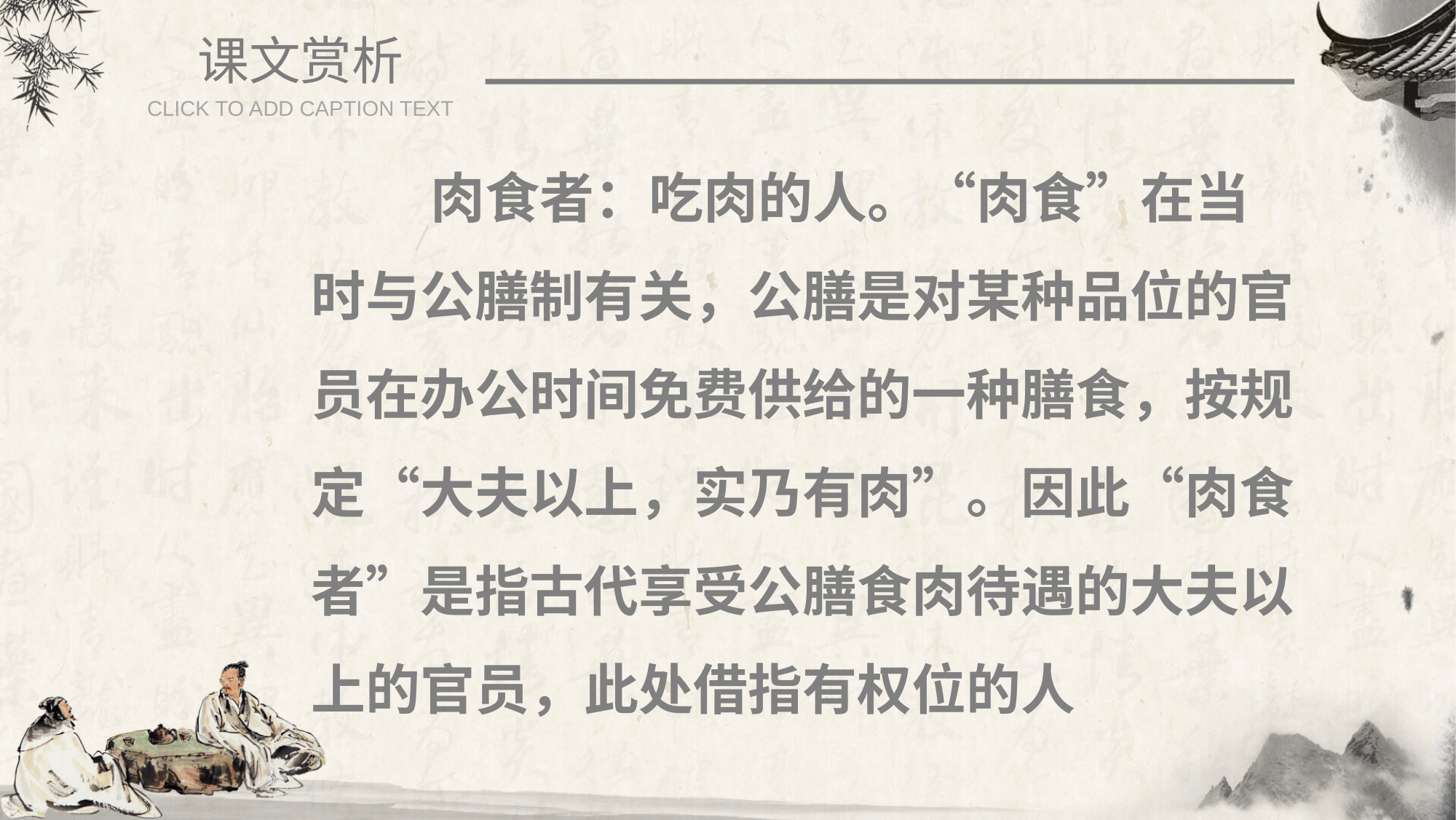

课文赏析

CLICK TO ADD CAPTION TEXT
　　肉食者：吃肉的人。“肉食”在当时与公膳制有关，公膳是对某种品位的官员在办公时间免费供给的一种膳食，按规定“大夫以上，实乃有肉”。因此“肉食者”是指古代享受公膳食肉待遇的大夫以上的官员，此处借指有权位的人